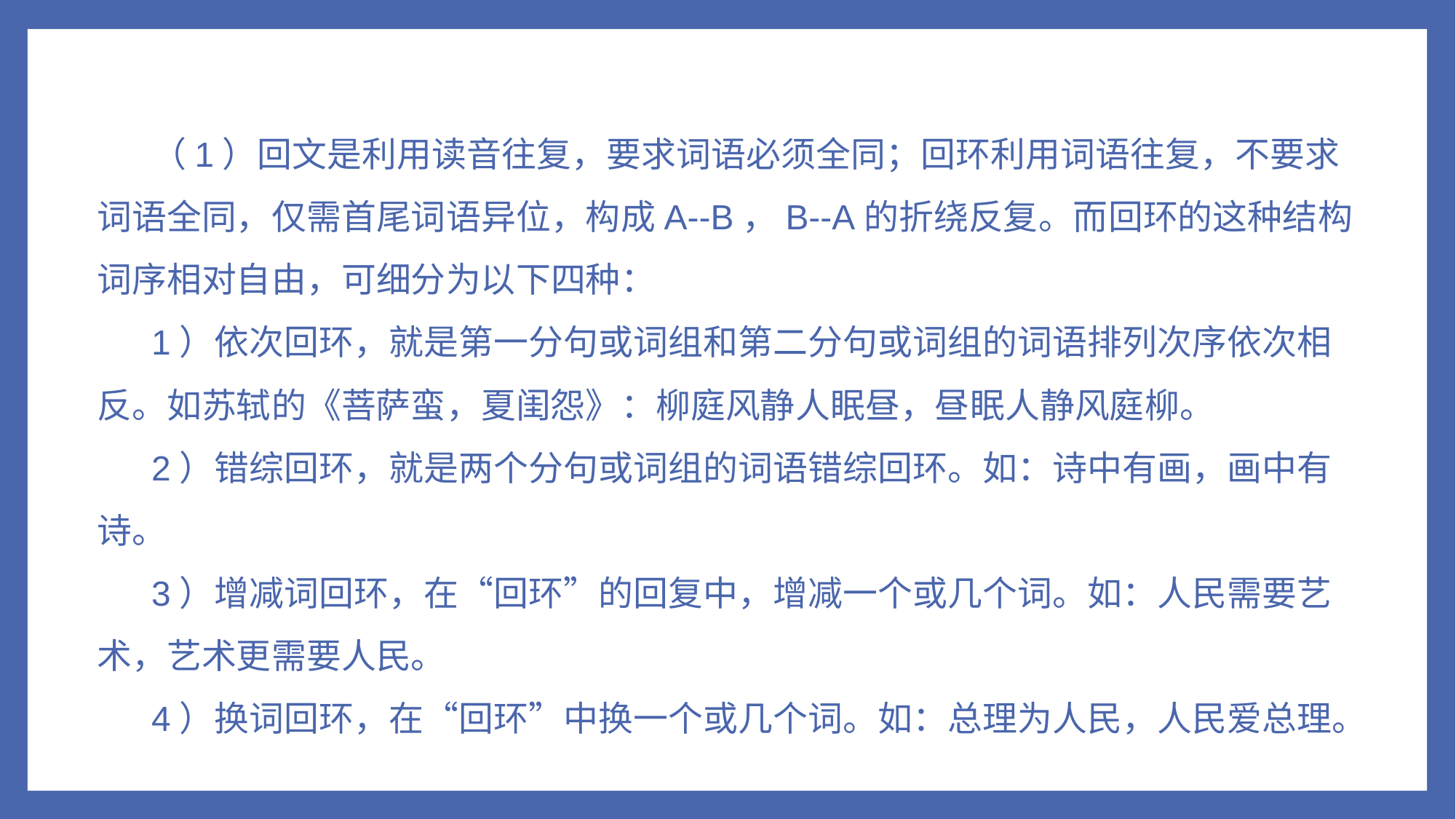

（1）回文是利用读音往复，要求词语必须全同；回环利用词语往复，不要求词语全同，仅需首尾词语异位，构成A--B，B--A的折绕反复。而回环的这种结构词序相对自由，可细分为以下四种：
1）依次回环，就是第一分句或词组和第二分句或词组的词语排列次序依次相反。如苏轼的《菩萨蛮，夏闺怨》：柳庭风静人眠昼，昼眠人静风庭柳。
2）错综回环，就是两个分句或词组的词语错综回环。如：诗中有画，画中有诗。
3）增减词回环，在“回环”的回复中，增减一个或几个词。如：人民需要艺术，艺术更需要人民。
4）换词回环，在“回环”中换一个或几个词。如：总理为人民，人民爱总理。